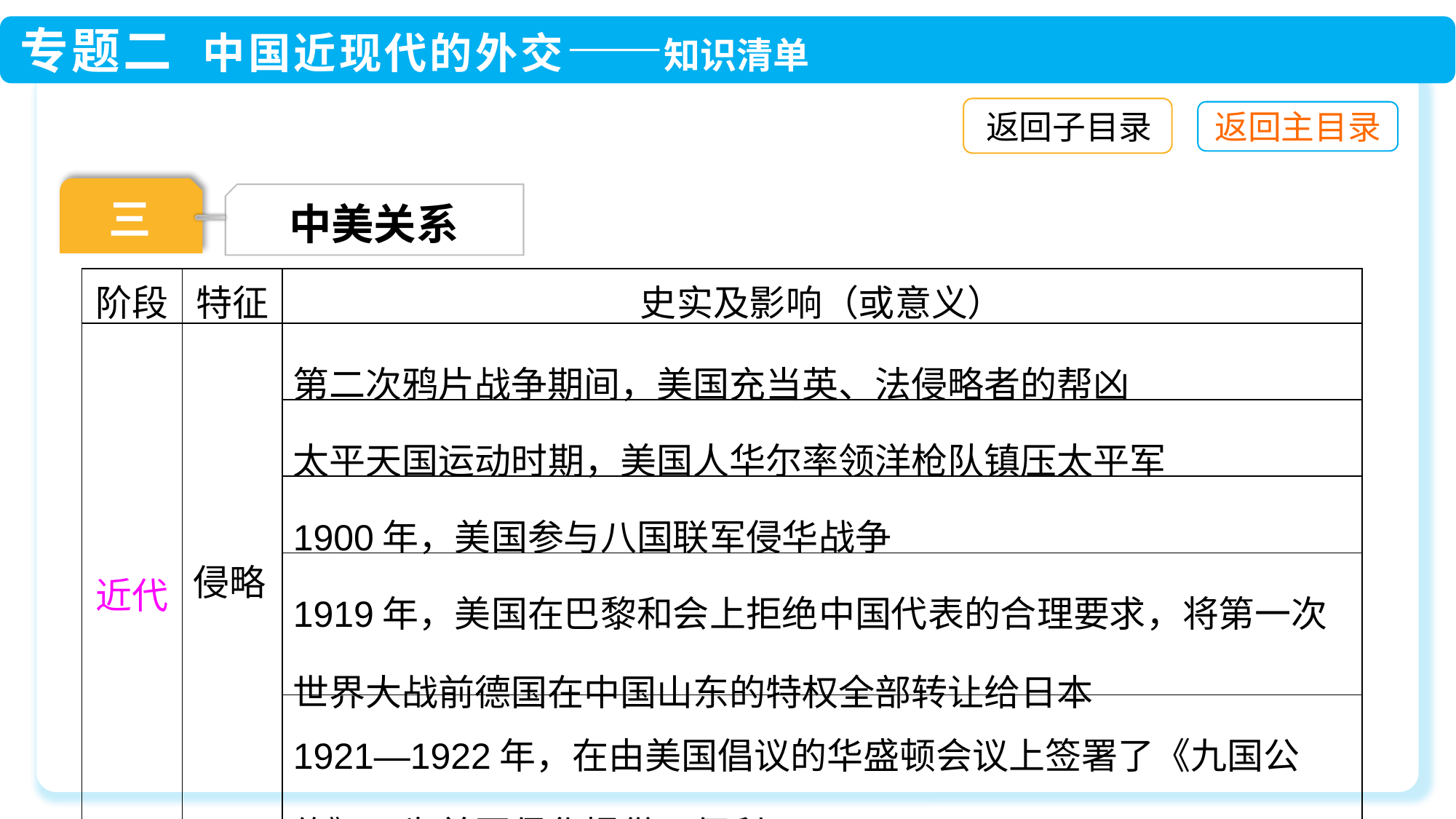

返回子目录
三
中美关系

| 阶段 | 特征 | 史实及影响（或意义） |
| --- | --- | --- |
| 近代 | 侵略 | 第二次鸦片战争期间，美国充当英、法侵略者的帮凶 |
|  |  | 太平天国运动时期，美国人华尔率领洋枪队镇压太平军 |
|  |  | 1900年，美国参与八国联军侵华战争 |
|  |  | 1919年，美国在巴黎和会上拒绝中国代表的合理要求，将第一次世界大战前德国在中国山东的特权全部转让给日本 |
|  |  | 1921—1922年，在由美国倡议的华盛顿会议上签署了《九国公约》，为美国侵华提供了便利 |